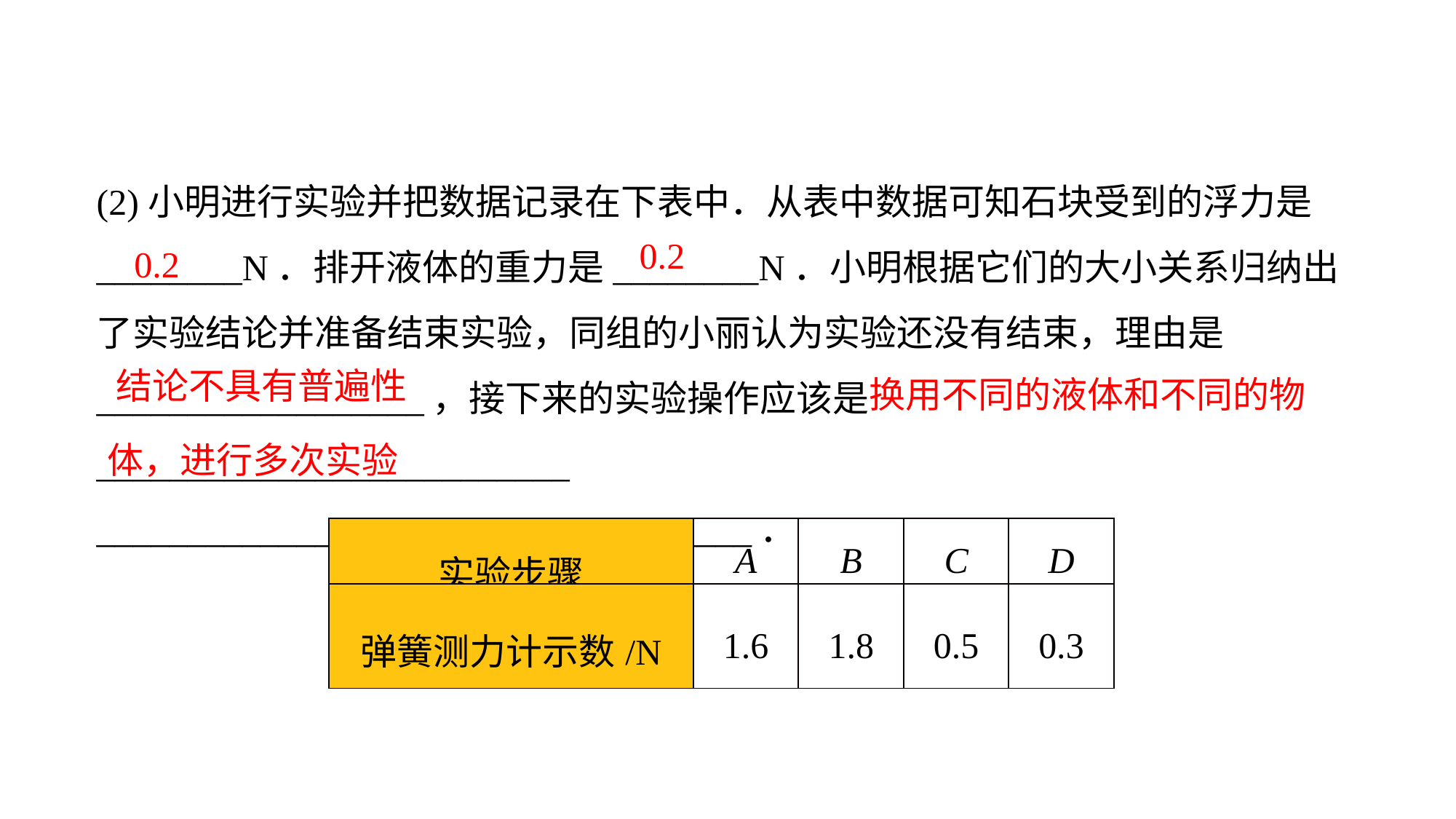

(2)小明进行实验并把数据记录在下表中．从表中数据可知石块受到的浮力是________N．排开液体的重力是________N．小明根据它们的大小关系归纳出了实验结论并准备结束实验，同组的小丽认为实验还没有结束，理由是__________________，接下来的实验操作应该是__________________________
____________________________________．
0.2
0.2
                                                                                            换用不同的液体和不同的物体，进行多次实验
结论不具有普遍性
| 实验步骤 | A | B | C | D |
| --- | --- | --- | --- | --- |
| 弹簧测力计示数/N | 1.6 | 1.8 | 0.5 | 0.3 |